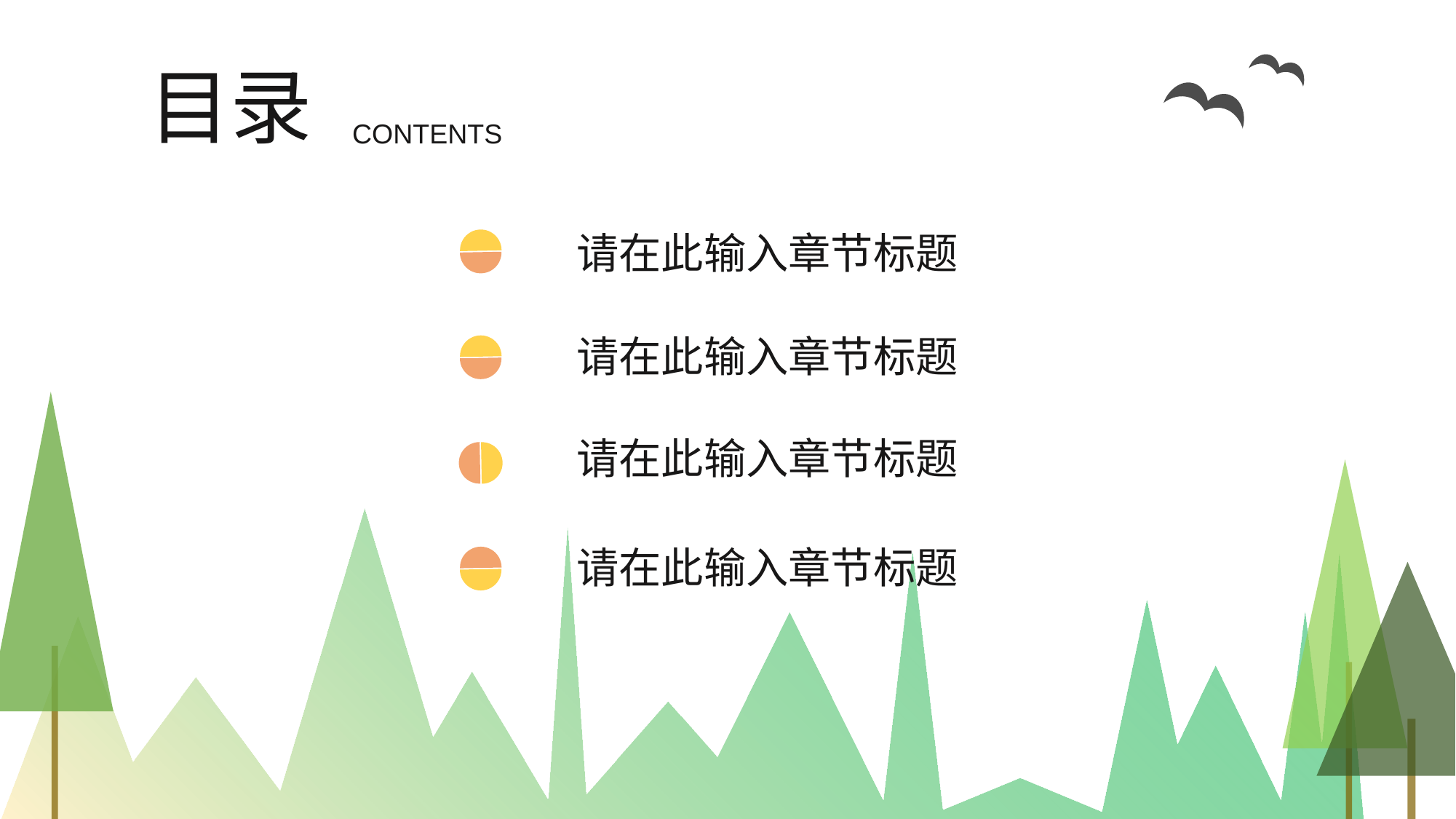

目录

CONTENTS
请在此输入章节标题

请在此输入章节标题

请在此输入章节标题

请在此输入章节标题